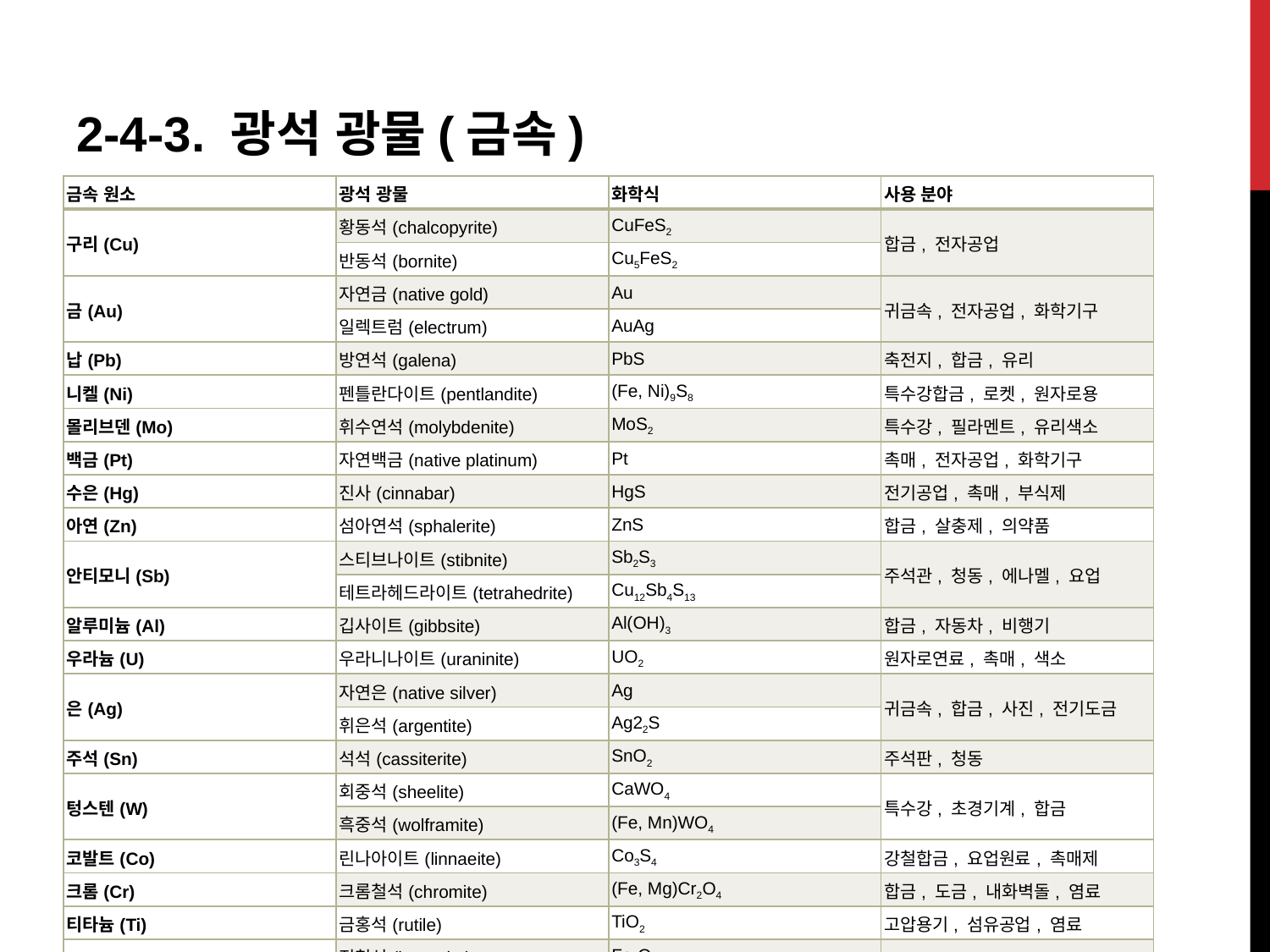

2-4-3. 광석 광물(금속)

| 금속 원소 | 광석 광물 | 화학식 | 사용 분야 |
| --- | --- | --- | --- |
| 구리(Cu) | 황동석(chalcopyrite) | CuFeS2 | 합금, 전자공업 |
|  | 반동석(bornite) | Cu5FeS2 |  |
| 금(Au) | 자연금(native gold) | Au | 귀금속, 전자공업, 화학기구 |
|  | 일렉트럼(electrum) | AuAg |  |
| 납(Pb) | 방연석(galena) | PbS | 축전지, 합금, 유리 |
| 니켈(Ni) | 펜틀란다이트(pentlandite) | (Fe, Ni)9S8 | 특수강합금, 로켓, 원자로용 |
| 몰리브덴(Mo) | 휘수연석(molybdenite) | MoS2 | 특수강, 필라멘트, 유리색소 |
| 백금(Pt) | 자연백금(native platinum) | Pt | 촉매, 전자공업, 화학기구 |
| 수은(Hg) | 진사(cinnabar) | HgS | 전기공업, 촉매, 부식제 |
| 아연(Zn) | 섬아연석(sphalerite) | ZnS | 합금, 살충제, 의약품 |
| 안티모니(Sb) | 스티브나이트(stibnite) | Sb2S3 | 주석관, 청동, 에나멜, 요업 |
|  | 테트라헤드라이트(tetrahedrite) | Cu12Sb4S13 |  |
| 알루미늄(Al) | 깁사이트(gibbsite) | Al(OH)3 | 합금, 자동차, 비행기 |
| 우라늄(U) | 우라니나이트(uraninite) | UO2 | 원자로연료, 촉매, 색소 |
| 은(Ag) | 자연은(native silver) | Ag | 귀금속, 합금, 사진, 전기도금 |
|  | 휘은석(argentite) | Ag22S |  |
| 주석(Sn) | 석석(cassiterite) | SnO2 | 주석판, 청동 |
| 텅스텐(W) | 회중석(sheelite) | CaWO4 | 특수강, 초경기계, 합금 |
|  | 흑중석(wolframite) | (Fe, Mn)WO4 |  |
| 코발트(Co) | 린나아이트(linnaeite) | Co3S4 | 강철합금, 요업원료, 촉매제 |
| 크롬(Cr) | 크롬철석(chromite) | (Fe, Mg)Cr2O4 | 합금, 도금, 내화벽돌, 염료 |
| 티타늄(Ti) | 금홍석(rutile) | TiO2 | 고압용기, 섬유공업, 염료 |
| 철(Fe) | 적철석(hematite) | Fe2O3 | 각종 기계공업, 합금 |
|  | 자철석(magnetite) | Fe3O4 |  |
|  | 능철석(siderite) | FeCO3 |  |